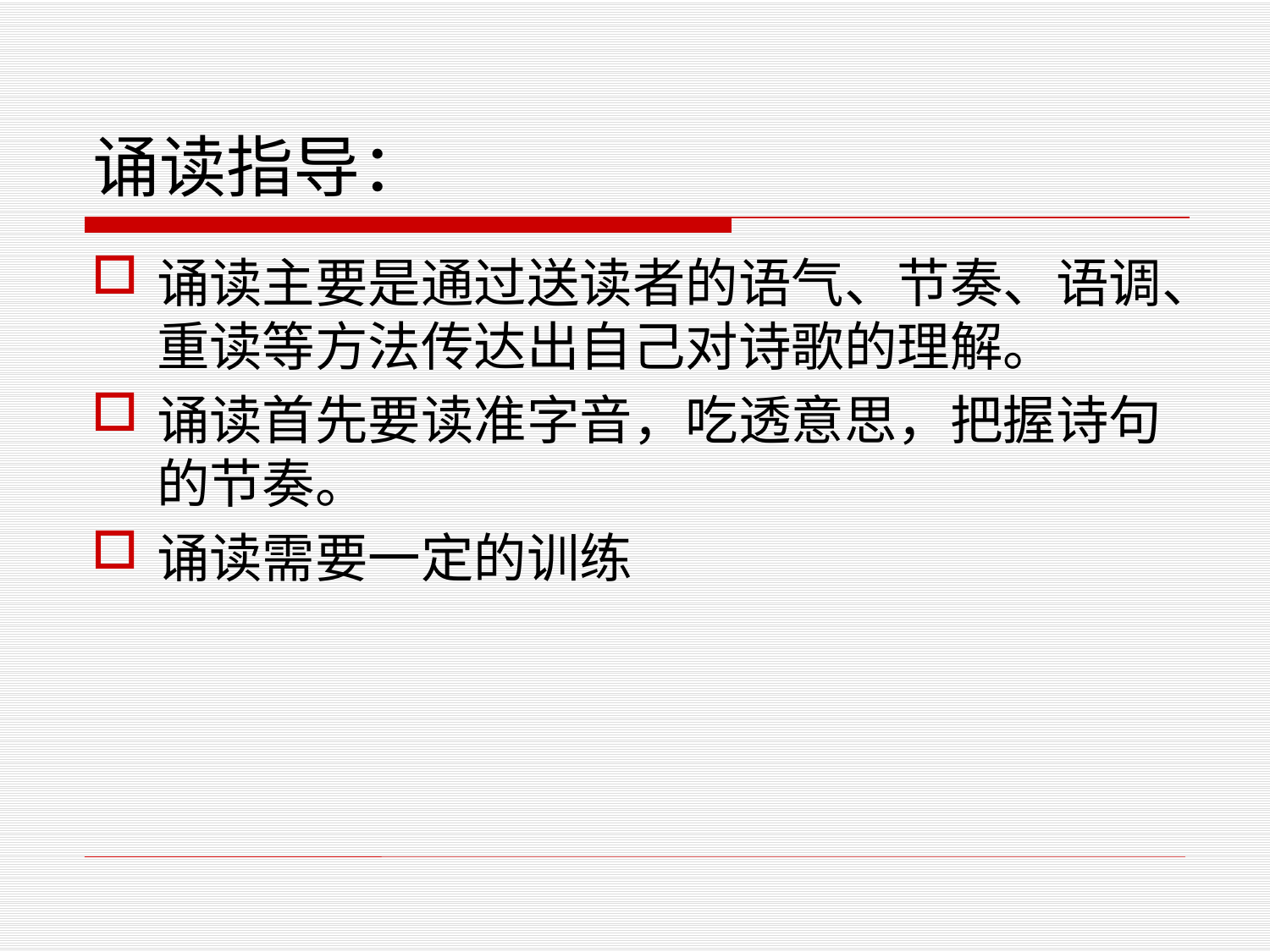

# 诵读指导：
诵读主要是通过送读者的语气、节奏、语调、重读等方法传达出自己对诗歌的理解。
诵读首先要读准字音，吃透意思，把握诗句的节奏。
诵读需要一定的训练